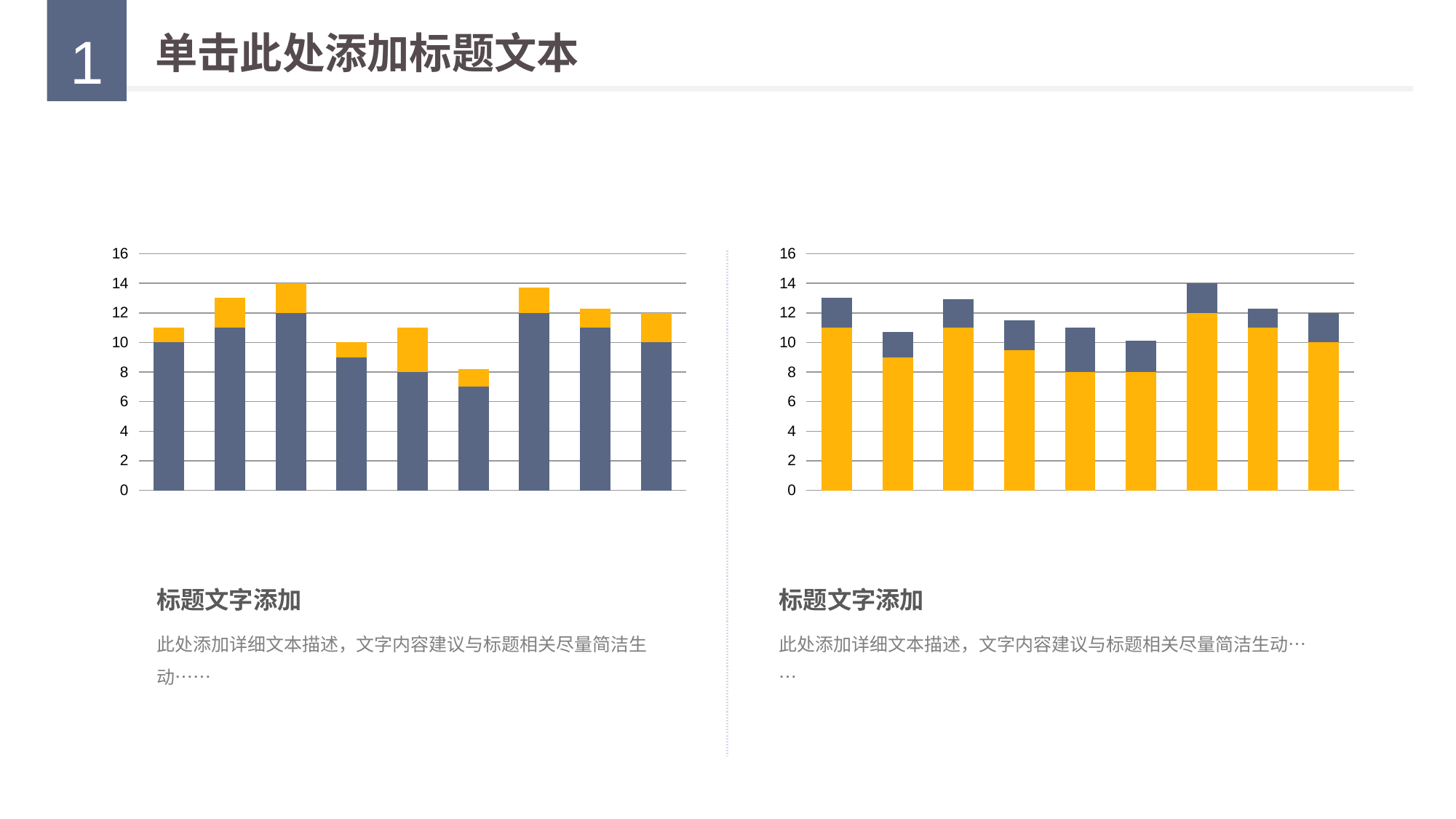

1
单击此处添加标题文本

### Chart

| Category | Series 1 | Series 2 |
|---|---|---|
| Category 1 | 11.0 | 2.0 |
| Category 2 | 9.0 | 1.7 |
| Category 3 | 11.0 | 1.9 |
| Category 4 | 9.5 | 2.0 |

### Chart

| Category | Series 1 | Series 2 |
|---|---|---|
| Category 1 | 10.0 | 1.0 |
| Category 2 | 11.0 | 2.0 |
| Category 3 | 12.0 | 2.0 |
| Category 4 | 9.0 | 1.0 |
标题文字添加
标题文字添加
此处添加详细文本描述，文字内容建议与标题相关尽量简洁生动……
此处添加详细文本描述，文字内容建议与标题相关尽量简洁生动……